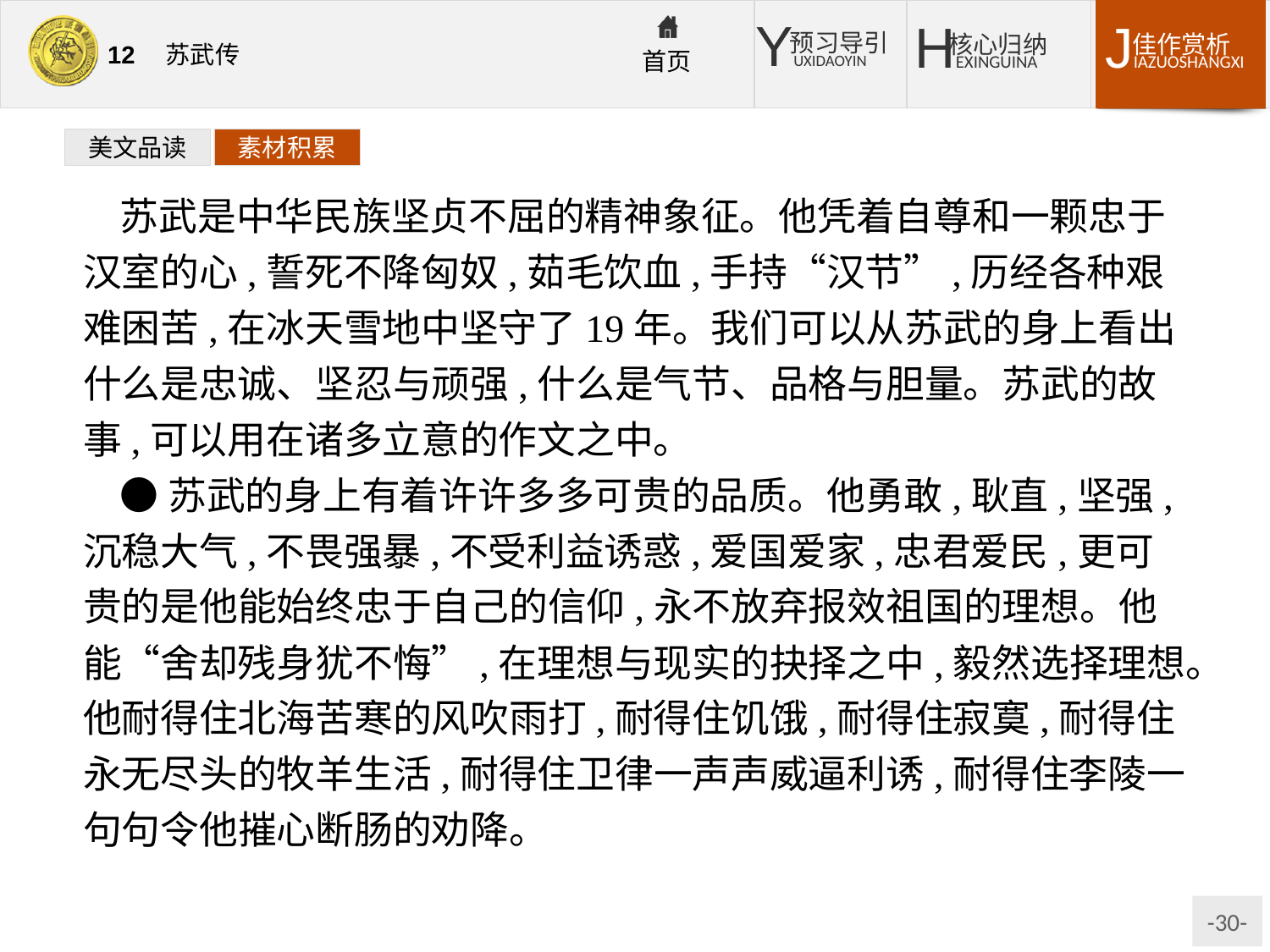

美文品读
素材积累
苏武是中华民族坚贞不屈的精神象征。他凭着自尊和一颗忠于汉室的心,誓死不降匈奴,茹毛饮血,手持“汉节”,历经各种艰难困苦,在冰天雪地中坚守了19年。我们可以从苏武的身上看出什么是忠诚、坚忍与顽强,什么是气节、品格与胆量。苏武的故事,可以用在诸多立意的作文之中。
●苏武的身上有着许许多多可贵的品质。他勇敢,耿直,坚强,沉稳大气,不畏强暴,不受利益诱惑,爱国爱家,忠君爱民,更可贵的是他能始终忠于自己的信仰,永不放弃报效祖国的理想。他能“舍却残身犹不悔”,在理想与现实的抉择之中,毅然选择理想。他耐得住北海苦寒的风吹雨打,耐得住饥饿,耐得住寂寞,耐得住永无尽头的牧羊生活,耐得住卫律一声声威逼利诱,耐得住李陵一句句令他摧心断肠的劝降。